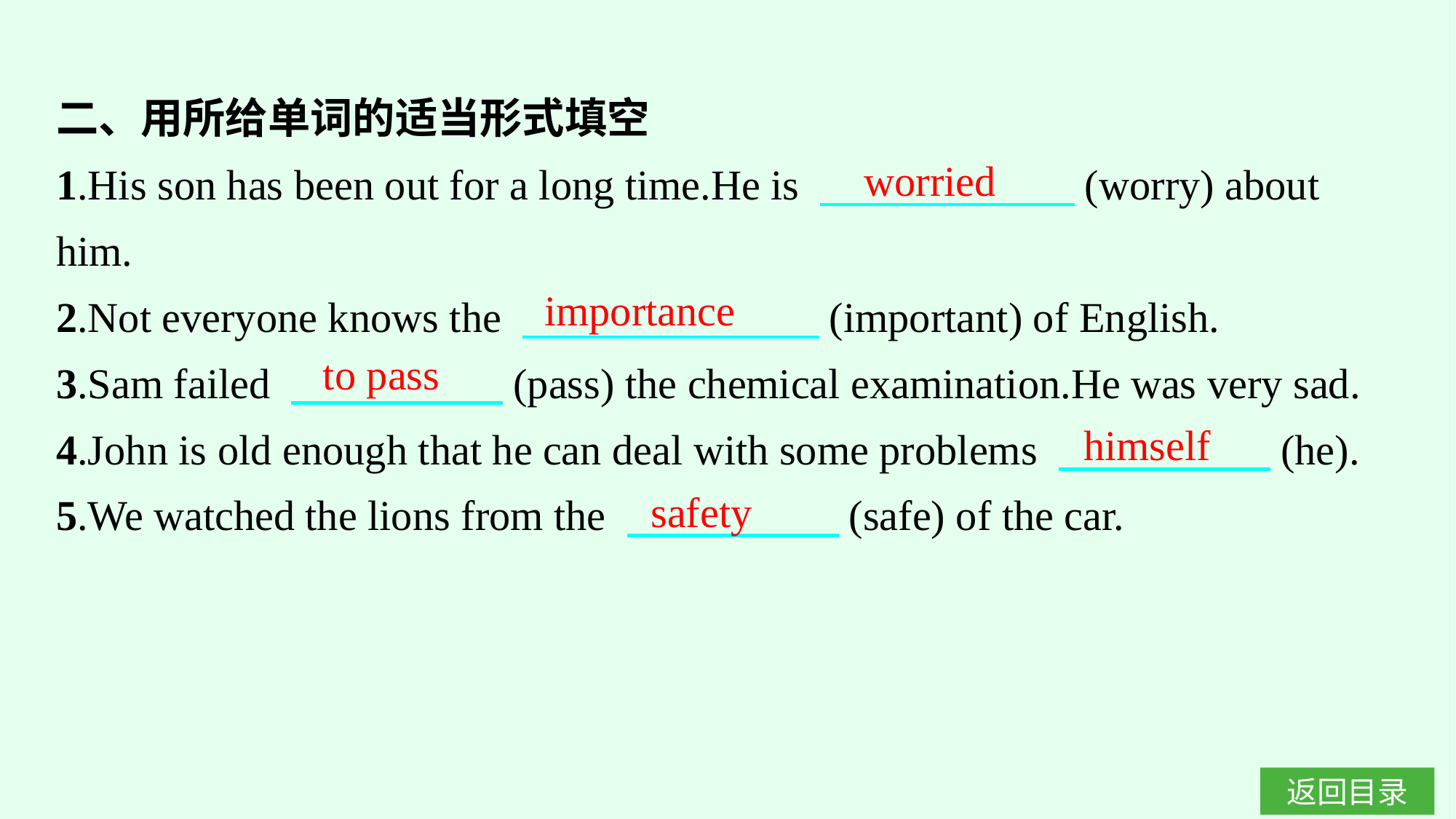

二、用所给单词的适当形式填空
1.His son has been out for a long time.He is 　　　　　　(worry) about him.
2.Not everyone knows the 　　　　　　　(important) of English.
3.Sam failed 　　　　　(pass) the chemical examination.He was very sad.
4.John is old enough that he can deal with some problems 　　　　　(he).
5.We watched the lions from the 　　　　　(safe) of the car.
worried
importance
to pass
himself
safety